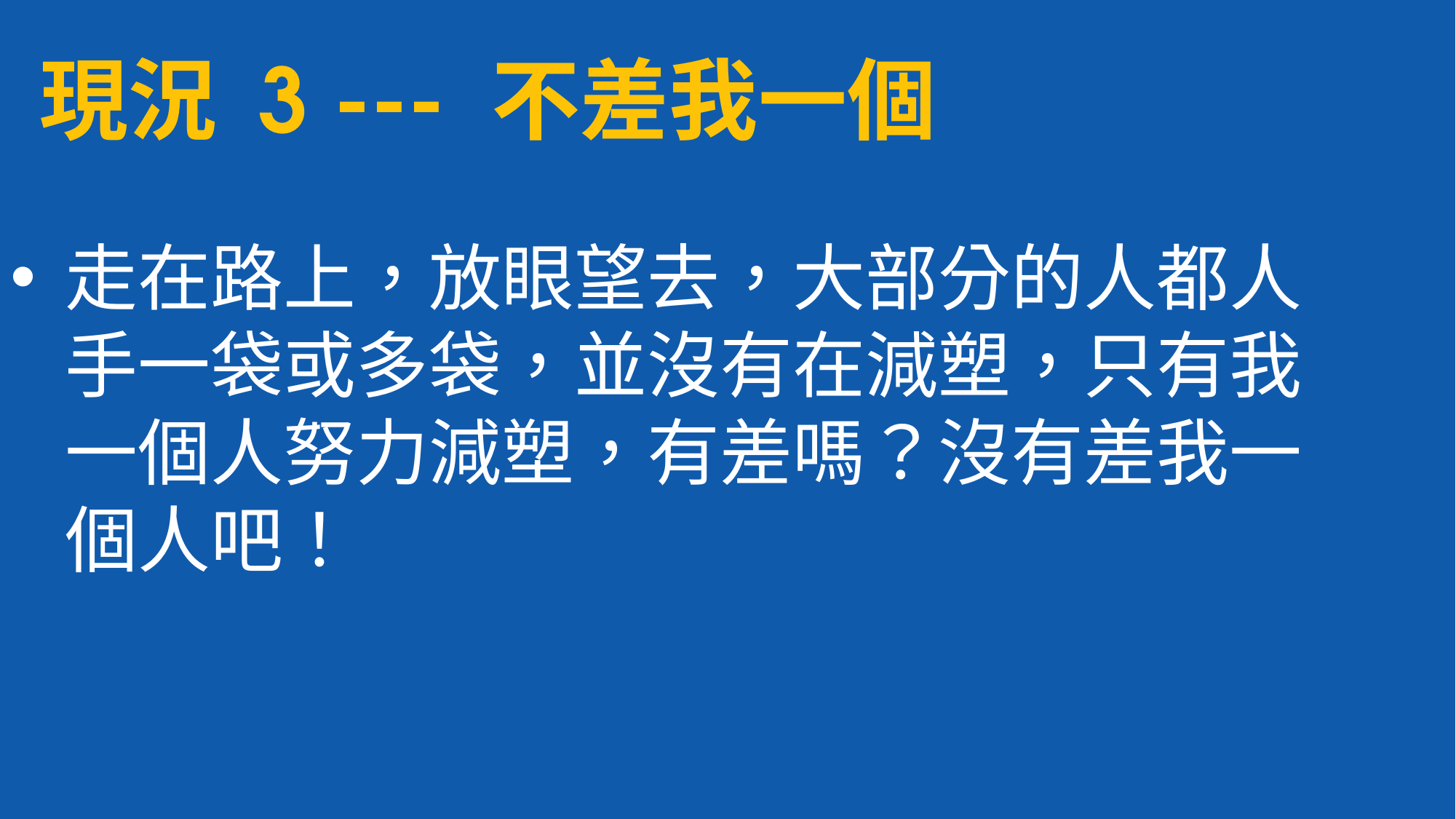

# 現況 3 --- 不差我一個
走在路上，放眼望去，大部分的人都人手一袋或多袋，並沒有在減塑，只有我一個人努力減塑，有差嗎？沒有差我一個人吧！